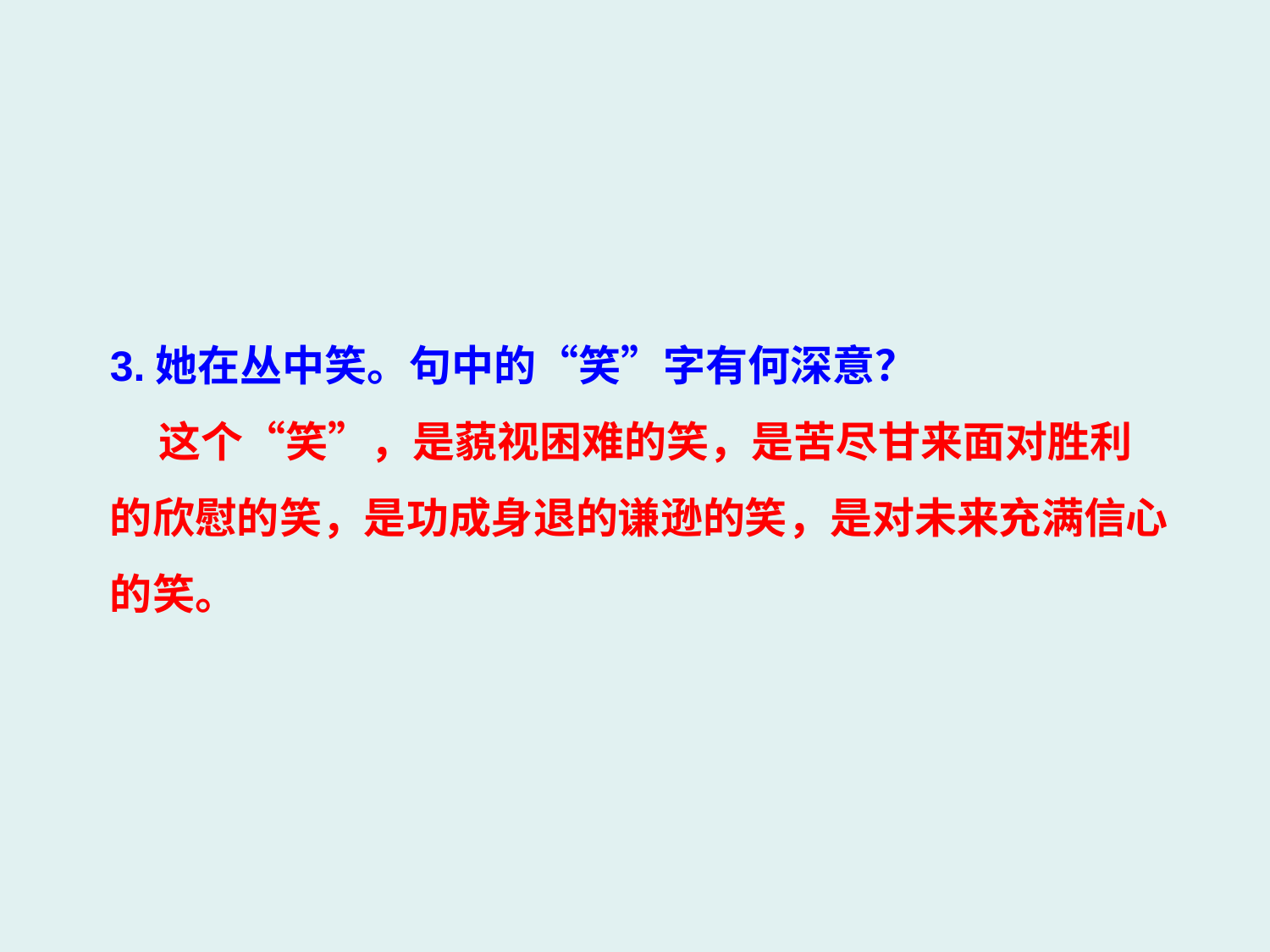

3.她在丛中笑。句中的“笑”字有何深意？
    这个“笑”，是藐视困难的笑，是苦尽甘来面对胜利的欣慰的笑，是功成身退的谦逊的笑，是对未来充满信心的笑。